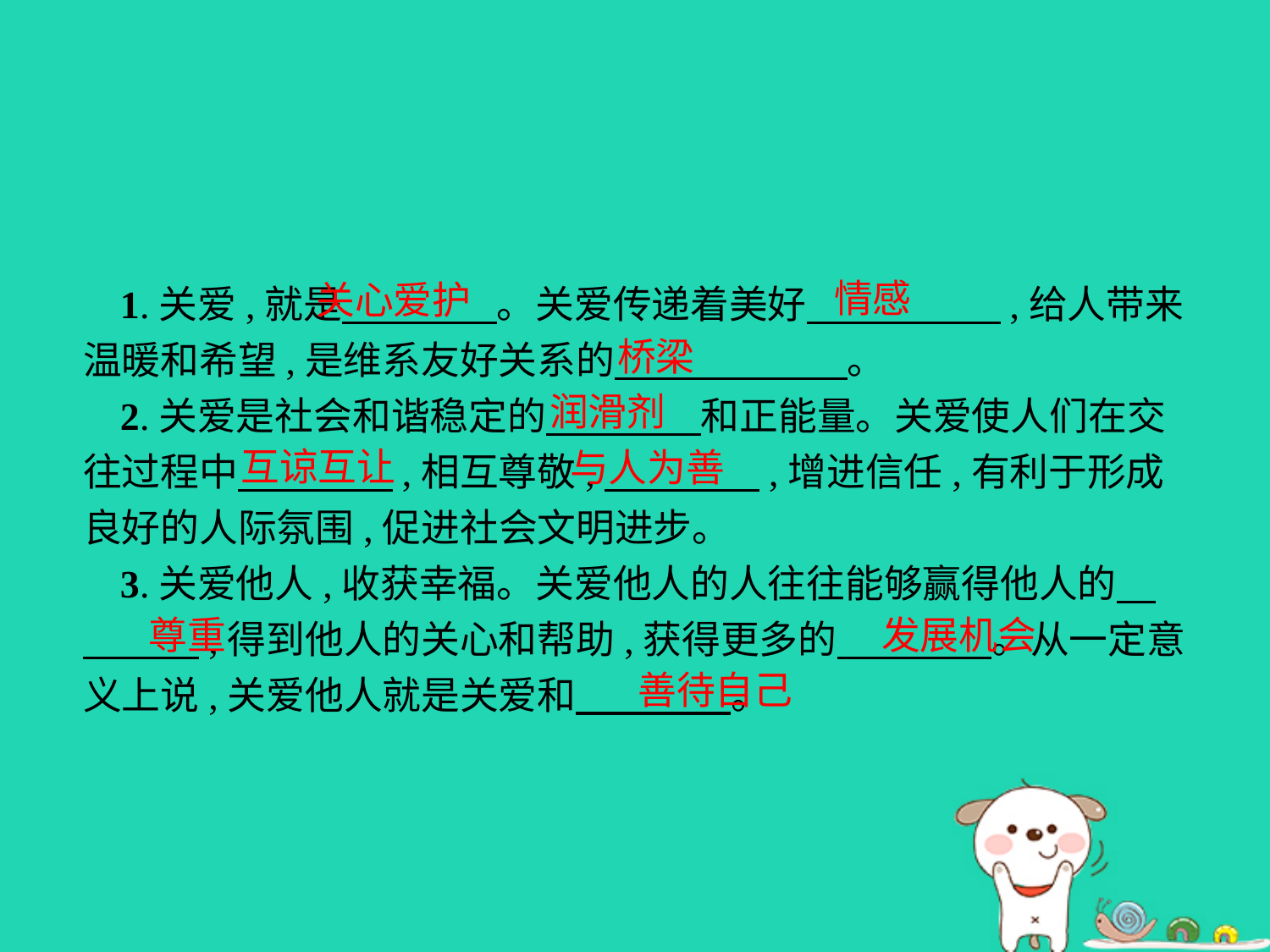

情感
关心爱护
1.关爱,就是　　　　。关爱传递着美好　　　　　,给人带来温暖和希望,是维系友好关系的　　　　　　。
2.关爱是社会和谐稳定的　　　　和正能量。关爱使人们在交往过程中　　　　,相互尊敬,　　　　,增进信任,有利于形成良好的人际氛围,促进社会文明进步。
3.关爱他人,收获幸福。关爱他人的人往往能够赢得他人的　　　　,得到他人的关心和帮助,获得更多的　　　　。从一定意义上说,关爱他人就是关爱和　　　　。
桥梁
润滑剂
互谅互让
与人为善
尊重
发展机会
善待自己